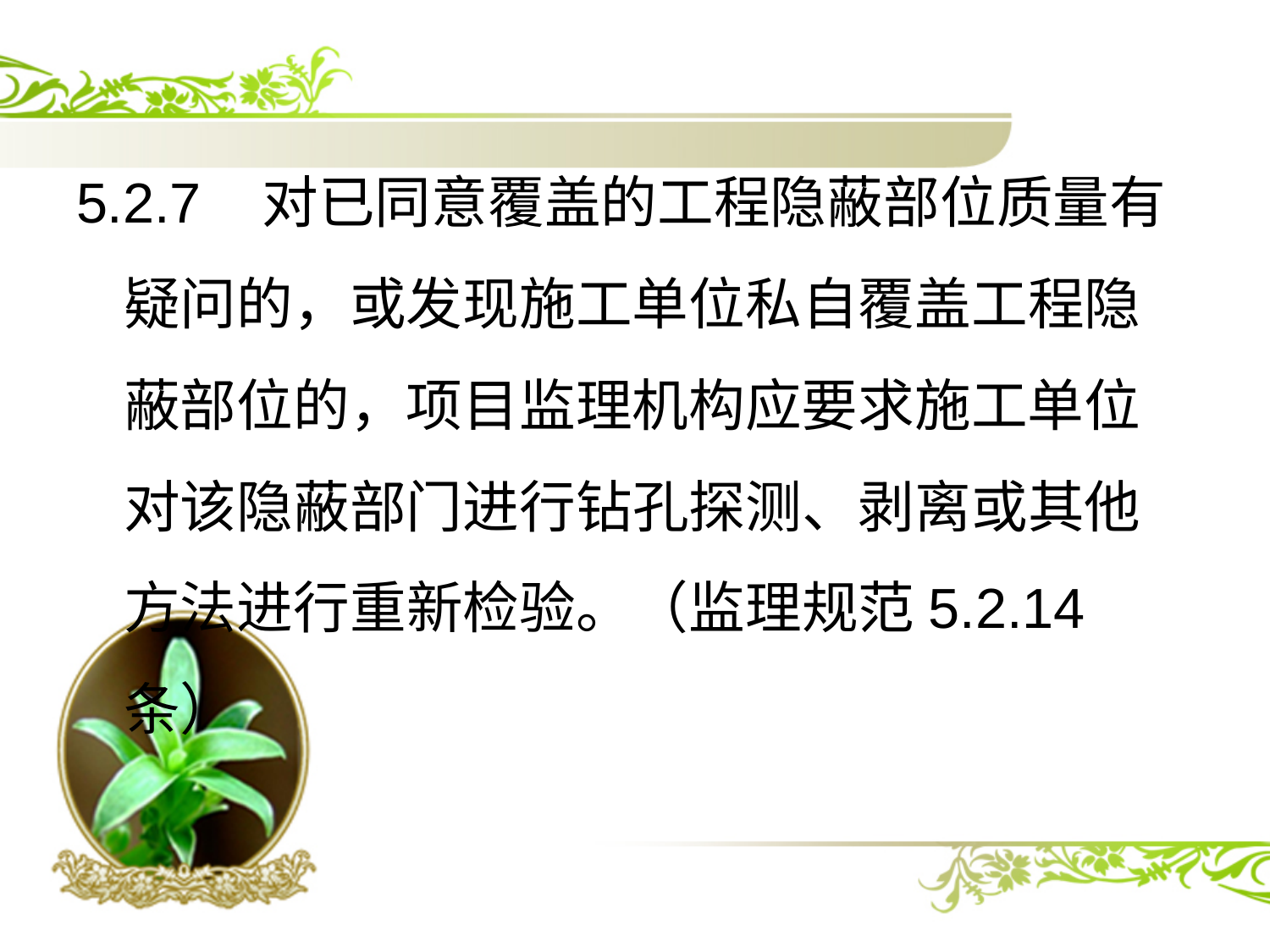

5.2.7   对已同意覆盖的工程隐蔽部位质量有疑问的，或发现施工单位私自覆盖工程隐蔽部位的，项目监理机构应要求施工单位对该隐蔽部门进行钻孔探测、剥离或其他方法进行重新检验。（监理规范5.2.14条）